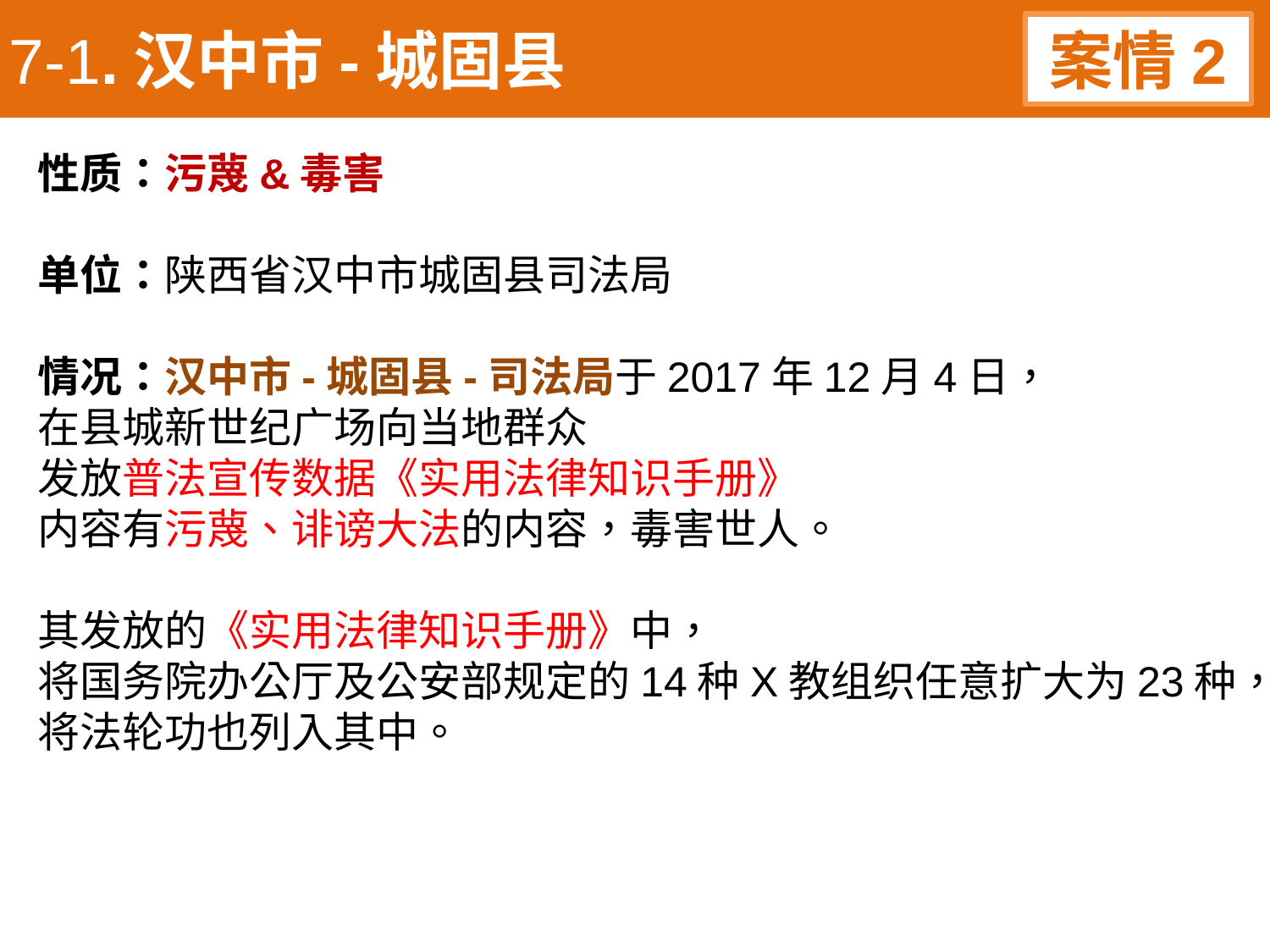

7-1.汉中市-城固县
案情2

性质：污蔑&毒害

单位：陕西省汉中市城固县司法局

情况：汉中市-城固县-司法局于2017年12月4日，
在县城新世纪广场向当地群众
发放普法宣传数据《实用法律知识手册》
内容有污蔑、诽谤大法的内容，毒害世人。

其发放的《实用法律知识手册》中，
将国务院办公厅及公安部规定的14种X教组织任意扩大为23种，将法轮功也列入其中。